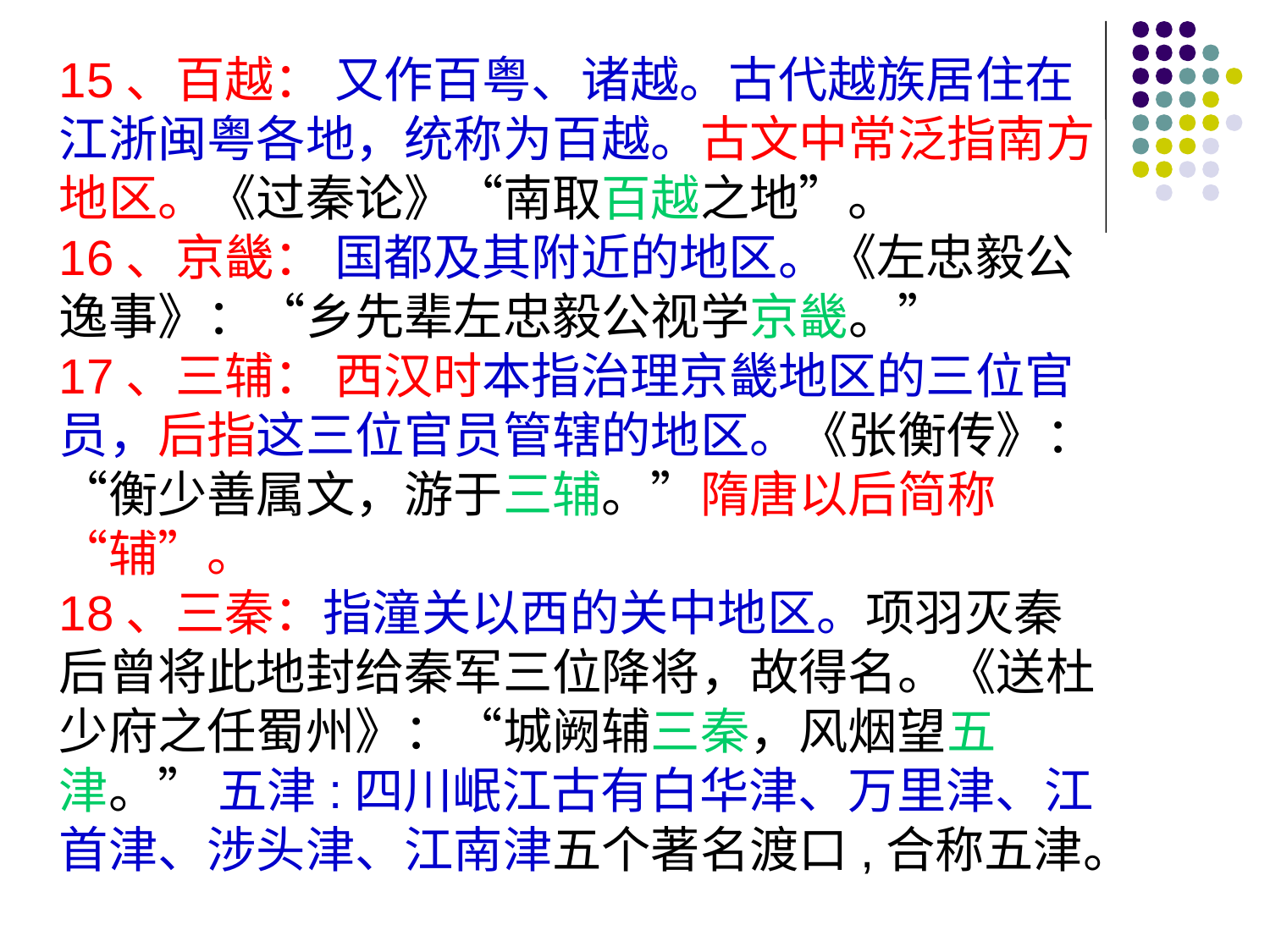

15、百越： 又作百粤、诸越。古代越族居住在江浙闽粤各地，统称为百越。古文中常泛指南方地区。《过秦论》“南取百越之地”。
16、京畿： 国都及其附近的地区。《左忠毅公逸事》：“乡先辈左忠毅公视学京畿。”
17、三辅： 西汉时本指治理京畿地区的三位官员，后指这三位官员管辖的地区。《张衡传》：“衡少善属文，游于三辅。”隋唐以后简称“辅”。
18、三秦：指潼关以西的关中地区。项羽灭秦后曾将此地封给秦军三位降将，故得名。《送杜少府之任蜀州》：“城阙辅三秦，风烟望五津。” 五津:四川岷江古有白华津、万里津、江首津、涉头津、江南津五个著名渡口,合称五津。